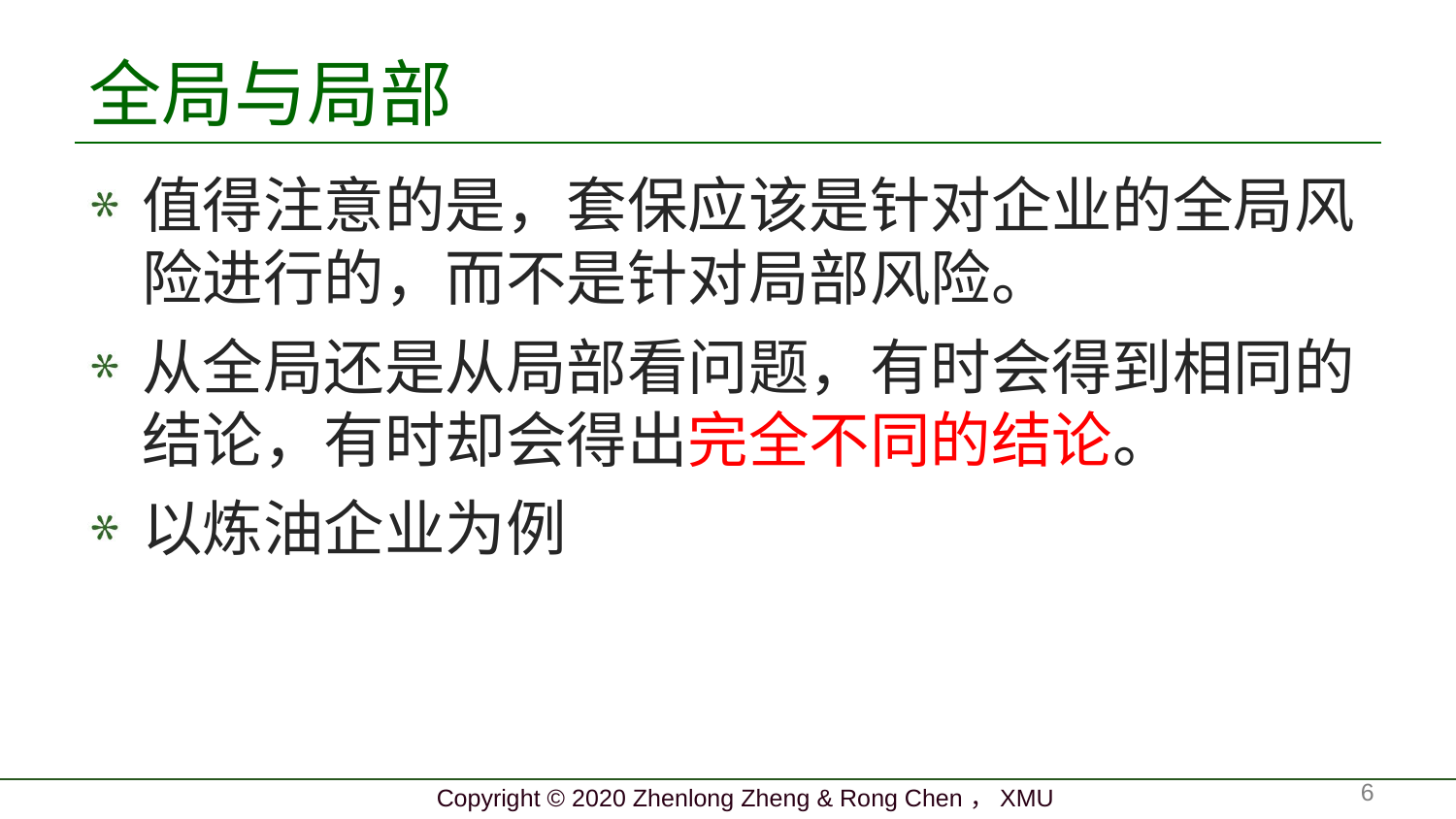

# 全局与局部
值得注意的是，套保应该是针对企业的全局风险进行的，而不是针对局部风险。
从全局还是从局部看问题，有时会得到相同的结论，有时却会得出完全不同的结论。
以炼油企业为例
6